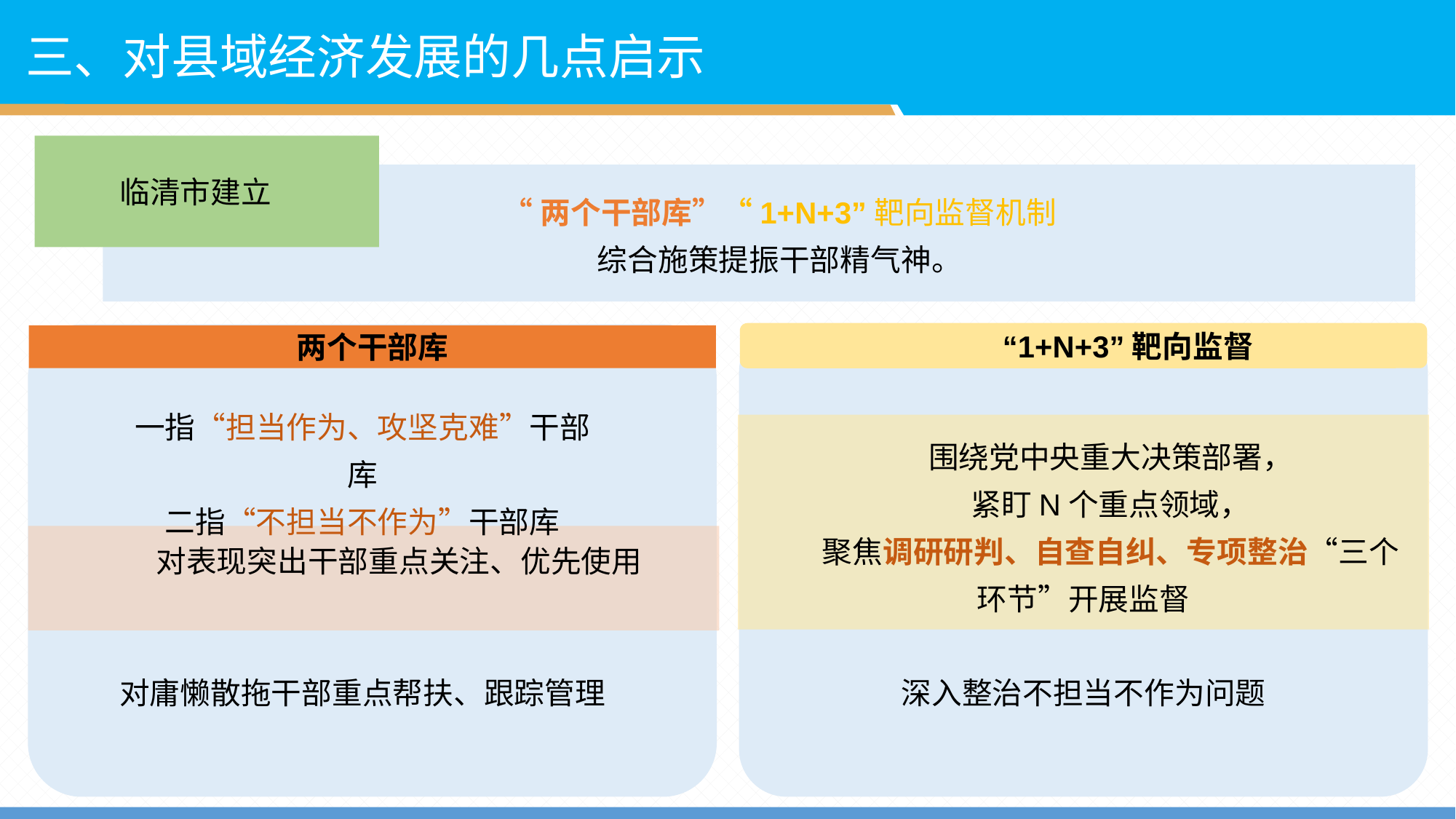

三、对县域经济发展的几点启示

临清市建立
“两个干部库”“1+N+3”靶向监督机制
综合施策提振干部精气神。
“1+N+3”靶向监督
两个干部库

一指“担当作为、攻坚克难”干部库
二指“不担当不作为”干部库

围绕党中央重大决策部署，
紧盯N个重点领域，
聚焦调研研判、自查自纠、专项整治“三个环节”开展监督

对表现突出干部重点关注、优先使用

对庸懒散拖干部重点帮扶、跟踪管理
深入整治不担当不作为问题